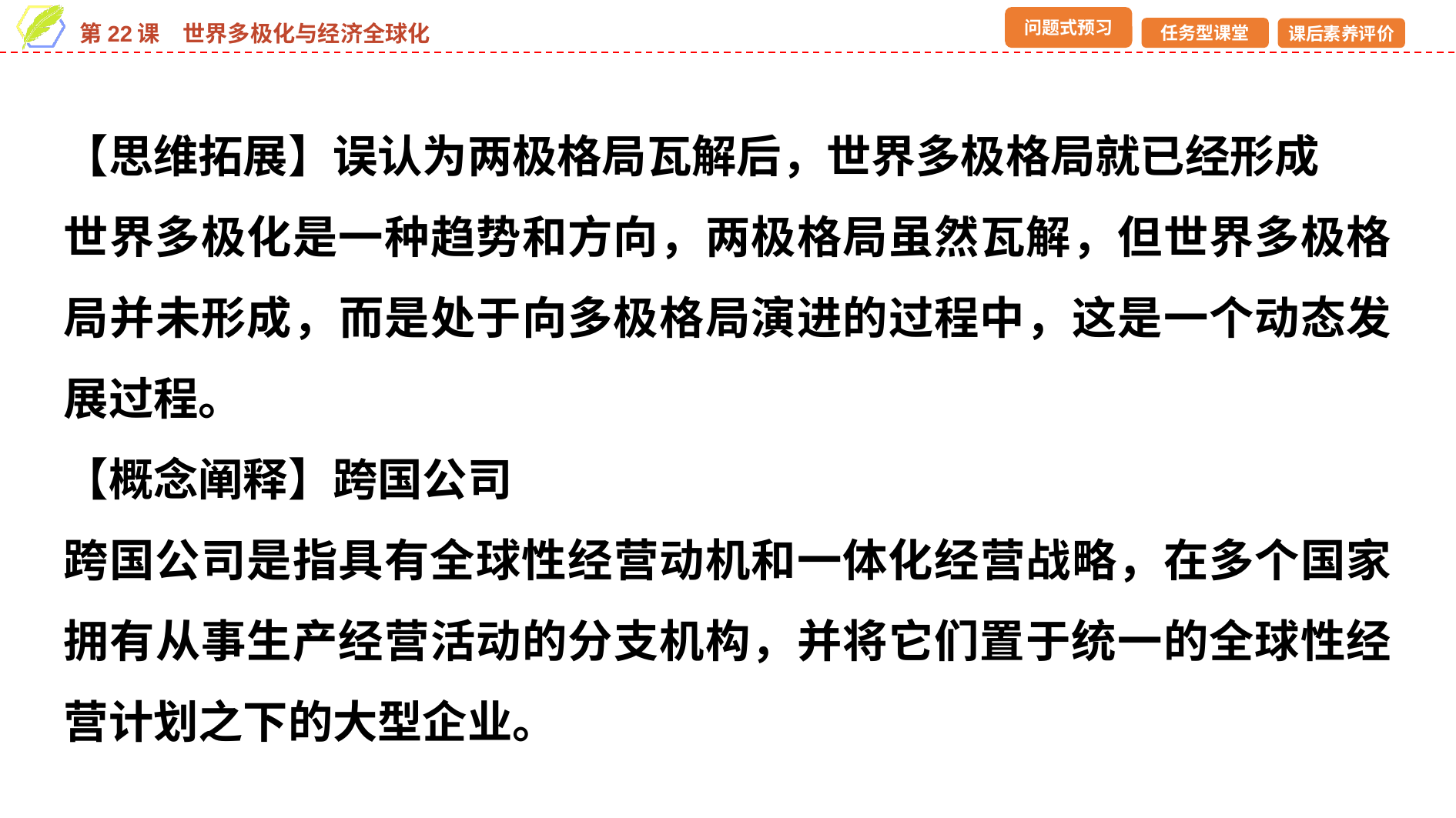

【思维拓展】误认为两极格局瓦解后，世界多极格局就已经形成
世界多极化是一种趋势和方向，两极格局虽然瓦解，但世界多极格局并未形成，而是处于向多极格局演进的过程中，这是一个动态发展过程。
【概念阐释】跨国公司
跨国公司是指具有全球性经营动机和一体化经营战略，在多个国家拥有从事生产经营活动的分支机构，并将它们置于统一的全球性经营计划之下的大型企业。